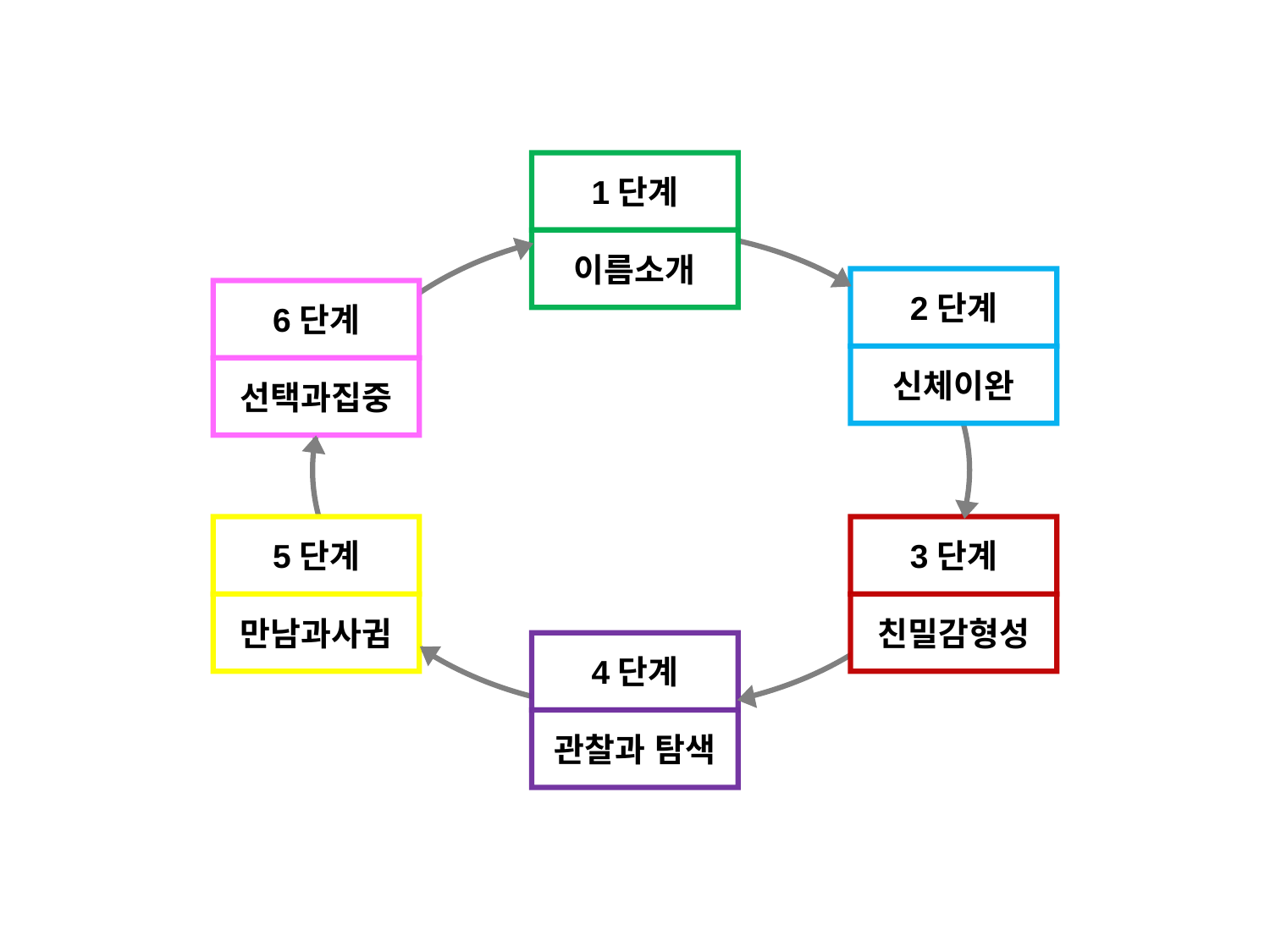

1단계
이름소개

2단계
신체이완

6단계
선택과집중

5단계
만남과사귐
3단계
친밀감형성
4단계
관찰과 탐색